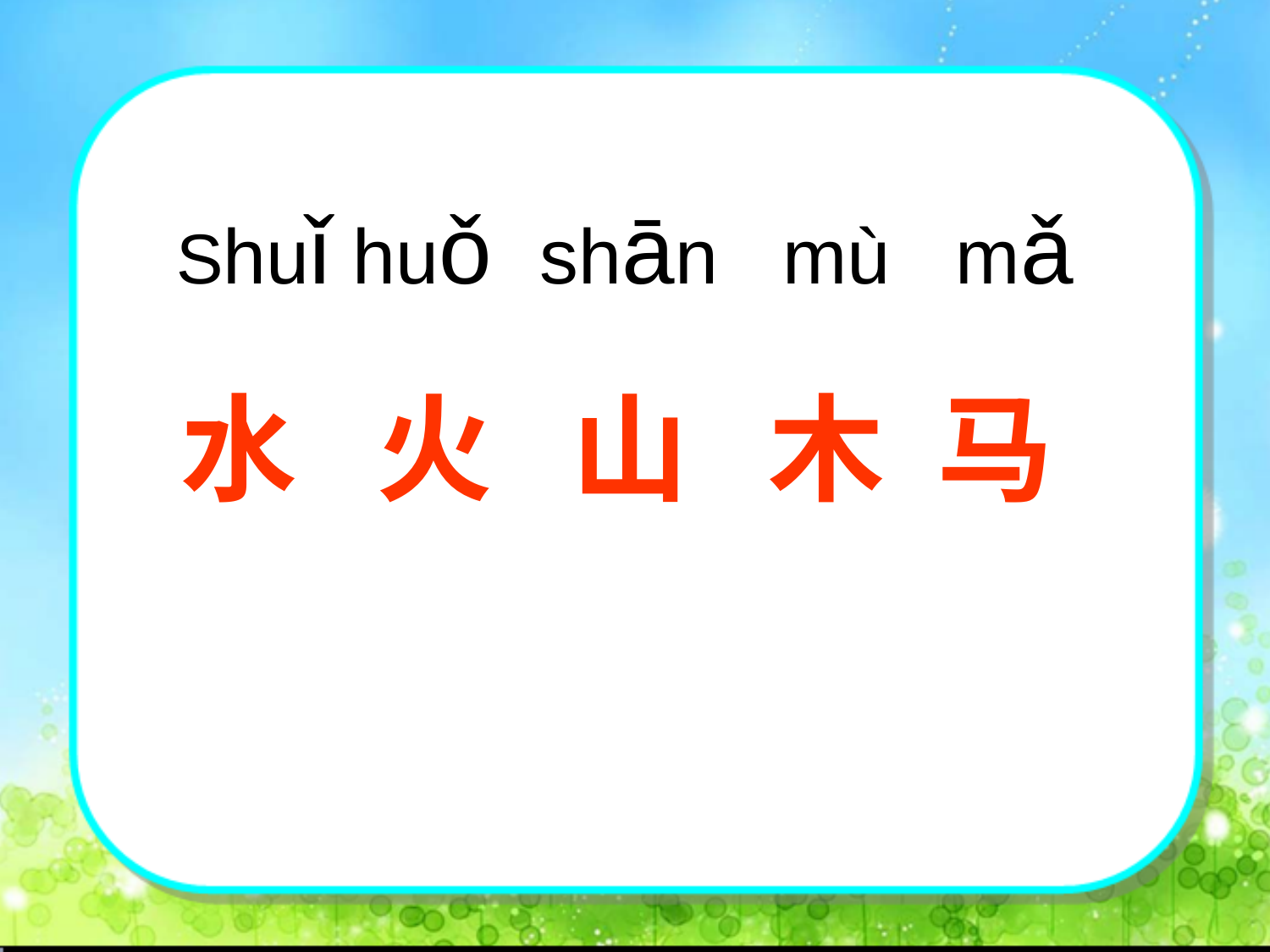

Shuǐ huǒ  shān   mù   mǎ
    水   火   山   木  马